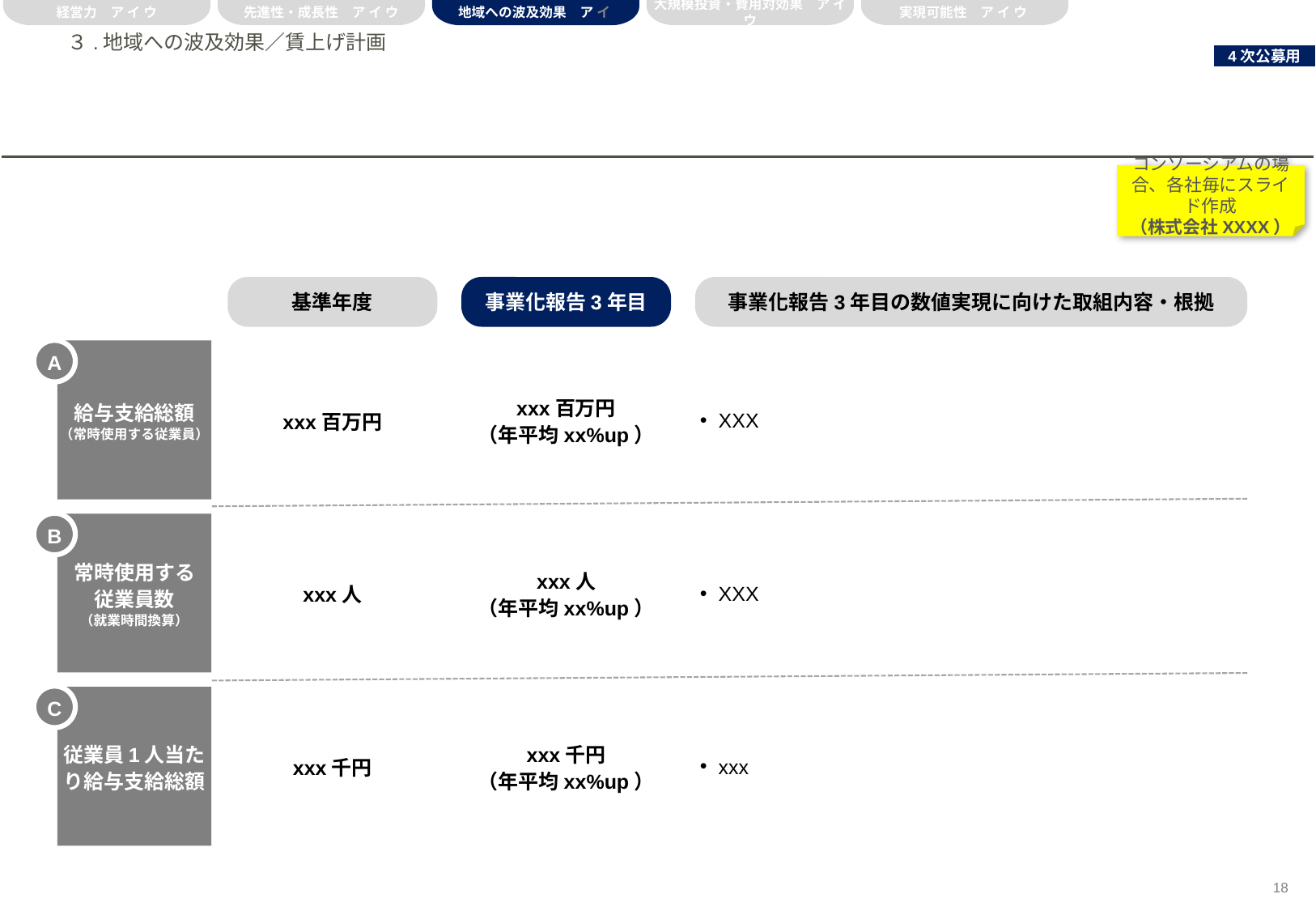

経営力　ア イ ウ
先進性・成長性　ア イ ウ
地域への波及効果　ア イ
大規模投資・費用対効果　ア イ ウ
実現可能性　ア イ ウ
# ３.地域への波及効果／賃上げ計画

コンソーシアムの場合、各社毎にスライド作成
（株式会社XXXX）
基準年度
事業化報告3年目
事業化報告3年目の数値実現に向けた取組内容・根拠
A
給与支給総額
（常時使用する従業員）
xxx百万円
xxx百万円
（年平均xx%up）
XXX
常時使用する
従業員数
（就業時間換算）
xxx人
xxx人
（年平均xx%up）
XXX
従業員1人当たり給与支給総額
xxx千円
xxx千円
（年平均xx%up）
xxx
B
C